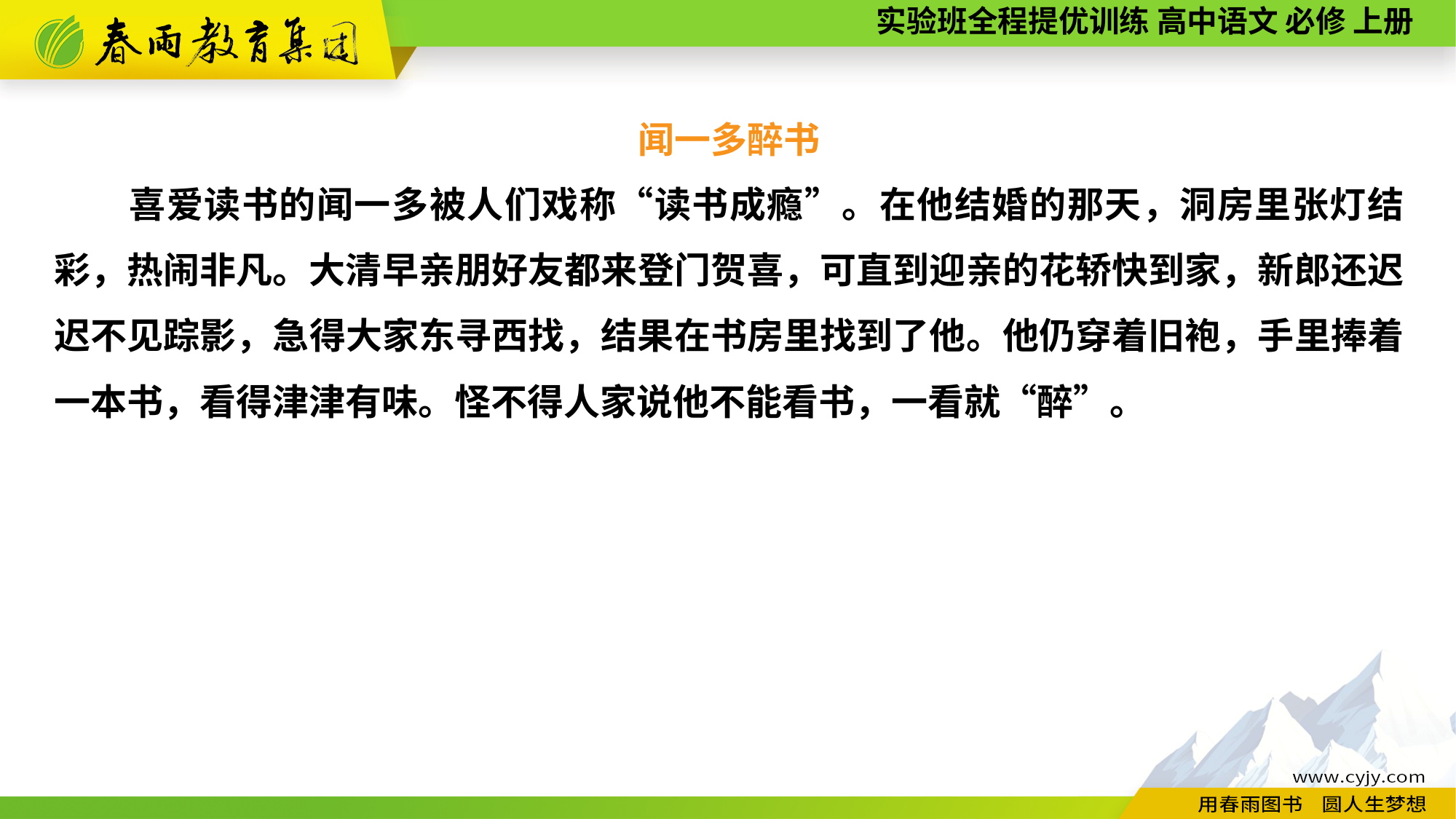

闻一多醉书
喜爱读书的闻一多被人们戏称“读书成瘾”。在他结婚的那天，洞房里张灯结彩，热闹非凡。大清早亲朋好友都来登门贺喜，可直到迎亲的花轿快到家，新郎还迟迟不见踪影，急得大家东寻西找，结果在书房里找到了他。他仍穿着旧袍，手里捧着一本书，看得津津有味。怪不得人家说他不能看书，一看就“醉”。